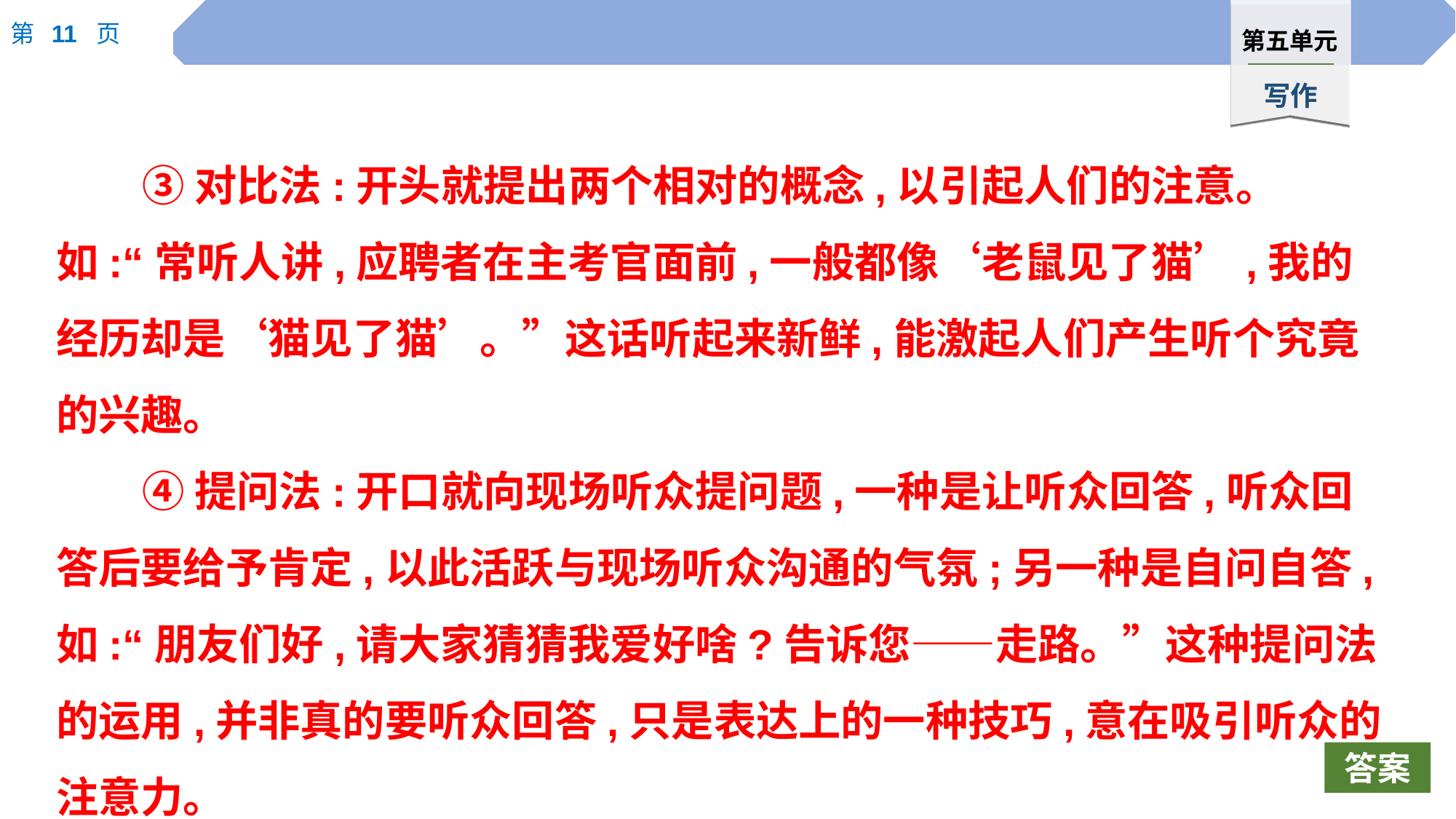

③对比法:开头就提出两个相对的概念,以引起人们的注意。如:“常听人讲,应聘者在主考官面前,一般都像‘老鼠见了猫’,我的经历却是‘猫见了猫’。”这话听起来新鲜,能激起人们产生听个究竟的兴趣。
④提问法:开口就向现场听众提问题,一种是让听众回答,听众回答后要给予肯定,以此活跃与现场听众沟通的气氛;另一种是自问自答,如:“朋友们好,请大家猜猜我爱好啥?告诉您——走路。”这种提问法的运用,并非真的要听众回答,只是表达上的一种技巧,意在吸引听众的注意力。
⑤引用法:引用一句名人名言或富含哲理的话引出话题。比如:“古语云‘不因善小而不为,不因恶小而为之’,每逢想起这句话,我……”
答案